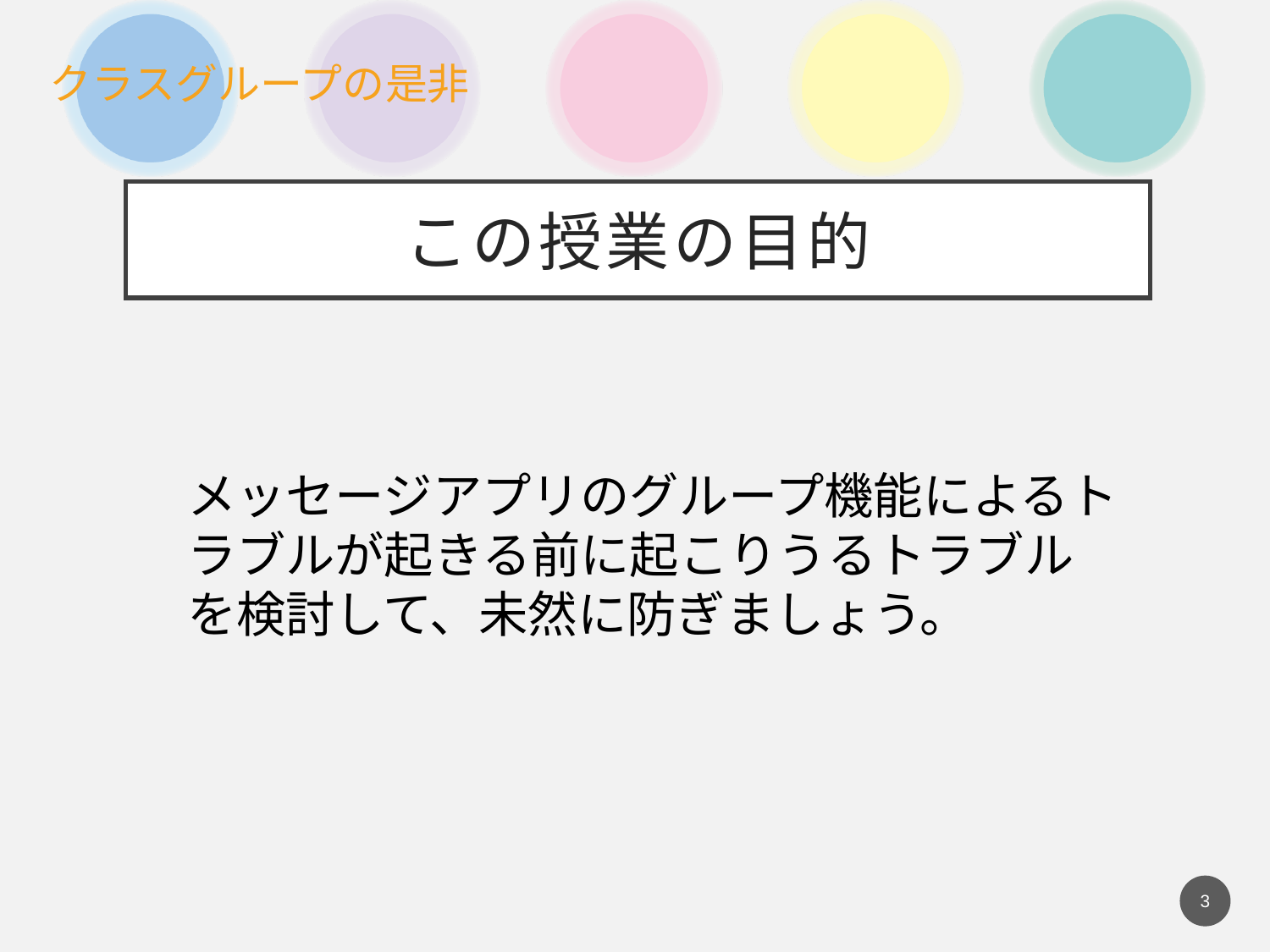

この授業の目的
メッセージアプリのグループ機能によるトラブルが起きる前に起こりうるトラブルを検討して、未然に防ぎましょう。
3